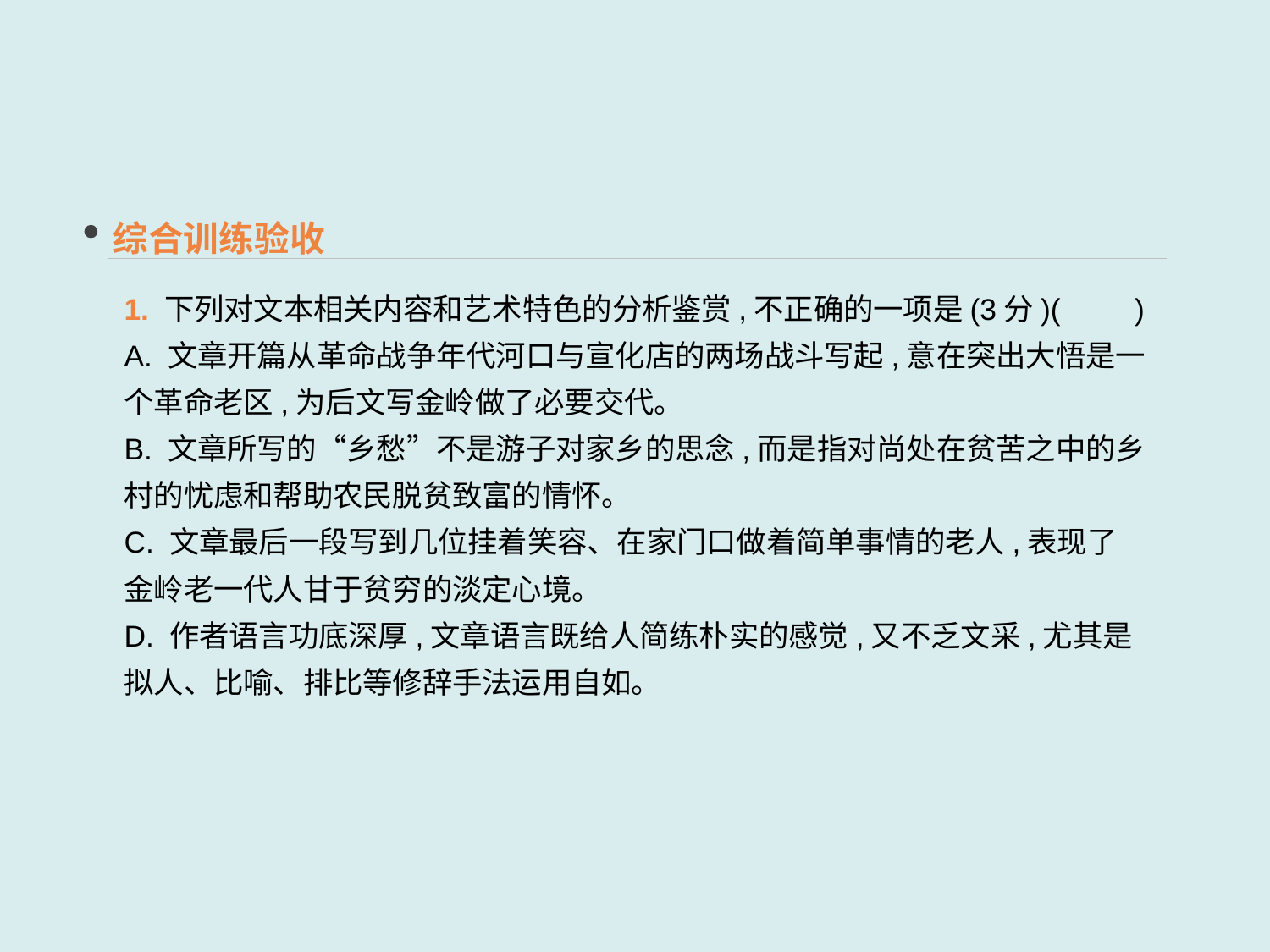

综合训练验收

1. 下列对文本相关内容和艺术特色的分析鉴赏,不正确的一项是(3分)(　　)
A. 文章开篇从革命战争年代河口与宣化店的两场战斗写起,意在突出大悟是一个革命老区,为后文写金岭做了必要交代。
B. 文章所写的“乡愁”不是游子对家乡的思念,而是指对尚处在贫苦之中的乡村的忧虑和帮助农民脱贫致富的情怀。
C. 文章最后一段写到几位挂着笑容、在家门口做着简单事情的老人,表现了金岭老一代人甘于贫穷的淡定心境。
D. 作者语言功底深厚,文章语言既给人简练朴实的感觉,又不乏文采,尤其是拟人、比喻、排比等修辞手法运用自如。